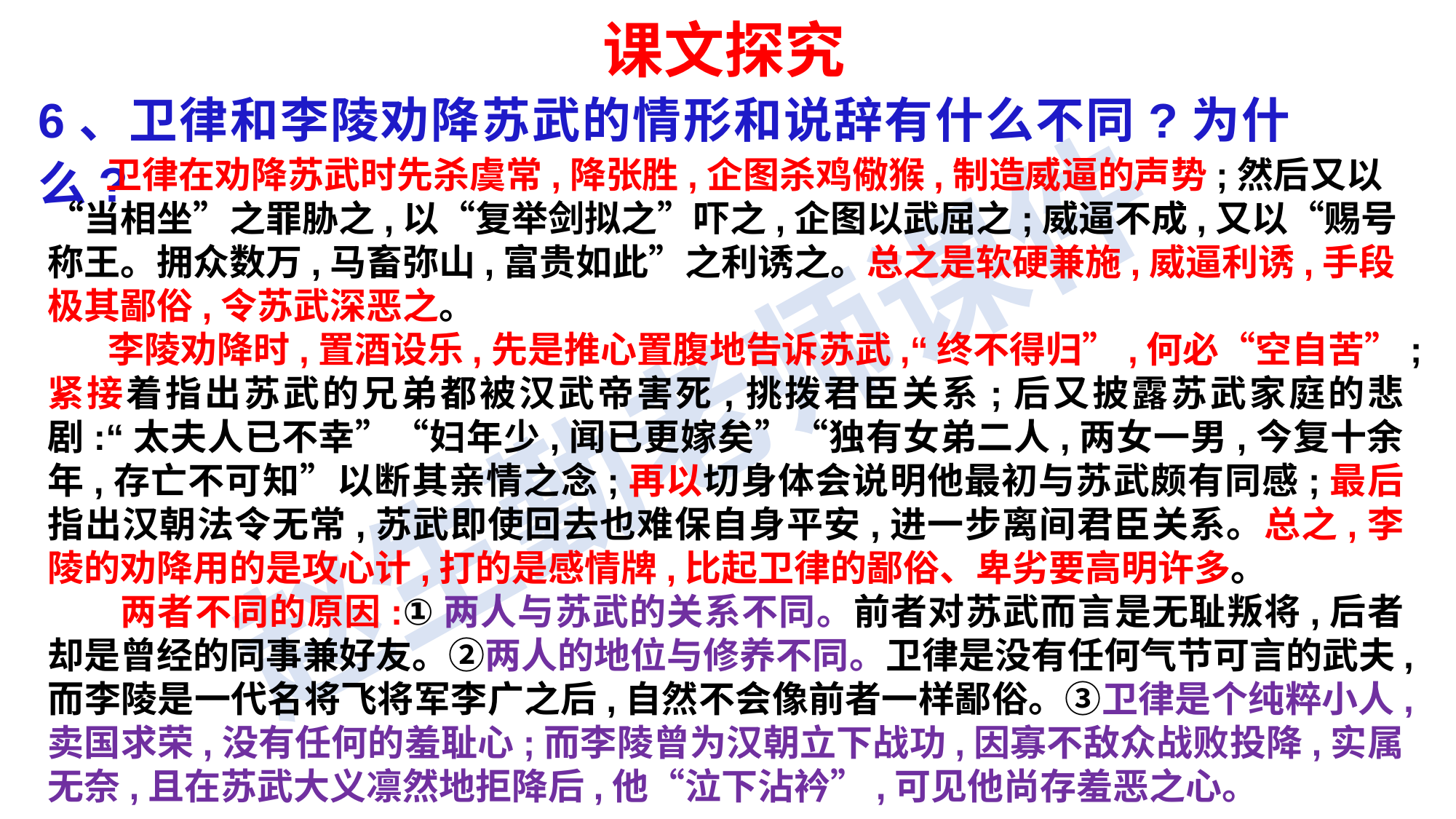

课文探究
6、卫律和李陵劝降苏武的情形和说辞有什么不同?为什么?
      卫律在劝降苏武时先杀虞常,降张胜,企图杀鸡儆猴,制造威逼的声势;然后又以“当相坐”之罪胁之,以“复举剑拟之”吓之,企图以武屈之;威逼不成,又以“赐号称王。拥众数万,马畜弥山,富贵如此”之利诱之。总之是软硬兼施,威逼利诱,手段极其鄙俗,令苏武深恶之。
李陵劝降时,置酒设乐,先是推心置腹地告诉苏武,“终不得归”,何必“空自苦”;紧接着指出苏武的兄弟都被汉武帝害死,挑拨君臣关系;后又披露苏武家庭的悲剧:“太夫人已不幸”“妇年少,闻已更嫁矣”“独有女弟二人,两女一男,今复十余年,存亡不可知”以断其亲情之念;再以切身体会说明他最初与苏武颇有同感;最后指出汉朝法令无常,苏武即使回去也难保自身平安,进一步离间君臣关系。总之,李陵的劝降用的是攻心计,打的是感情牌,比起卫律的鄙俗、卑劣要高明许多。
两者不同的原因:①两人与苏武的关系不同。前者对苏武而言是无耻叛将,后者却是曾经的同事兼好友。②两人的地位与修养不同。卫律是没有任何气节可言的武夫,而李陵是一代名将飞将军李广之后,自然不会像前者一样鄙俗。③卫律是个纯粹小人,卖国求荣,没有任何的羞耻心;而李陵曾为汉朝立下战功,因寡不敌众战败投降,实属无奈,且在苏武大义凛然地拒降后,他“泣下沾衿”,可见他尚存羞恶之心。